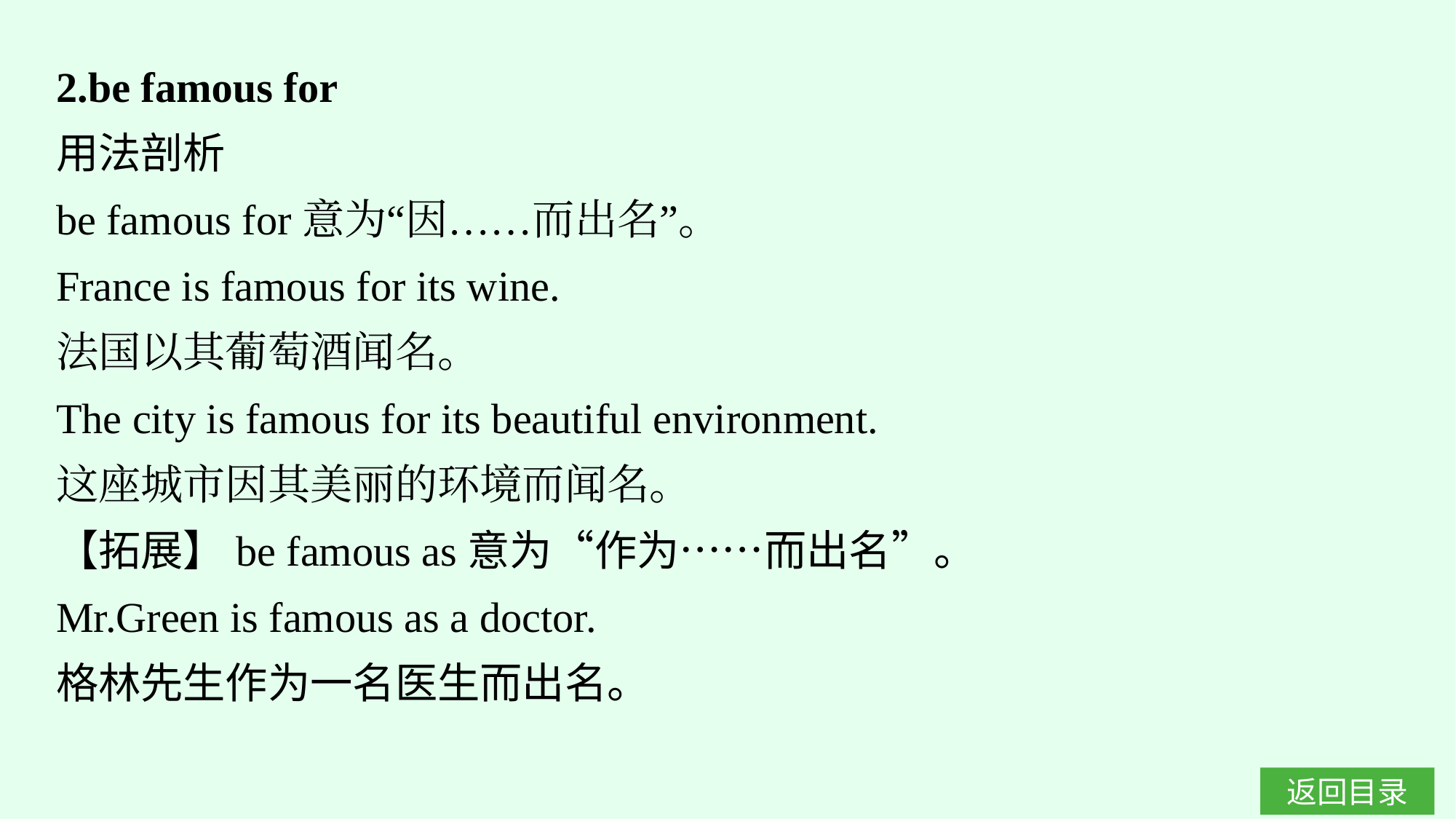

2.be famous for
用法剖析
be famous for意为“因……而出名”。
France is famous for its wine.
法国以其葡萄酒闻名。
The city is famous for its beautiful environment.
这座城市因其美丽的环境而闻名。
【拓展】be famous as意为“作为……而出名”。
Mr.Green is famous as a doctor.
格林先生作为一名医生而出名。